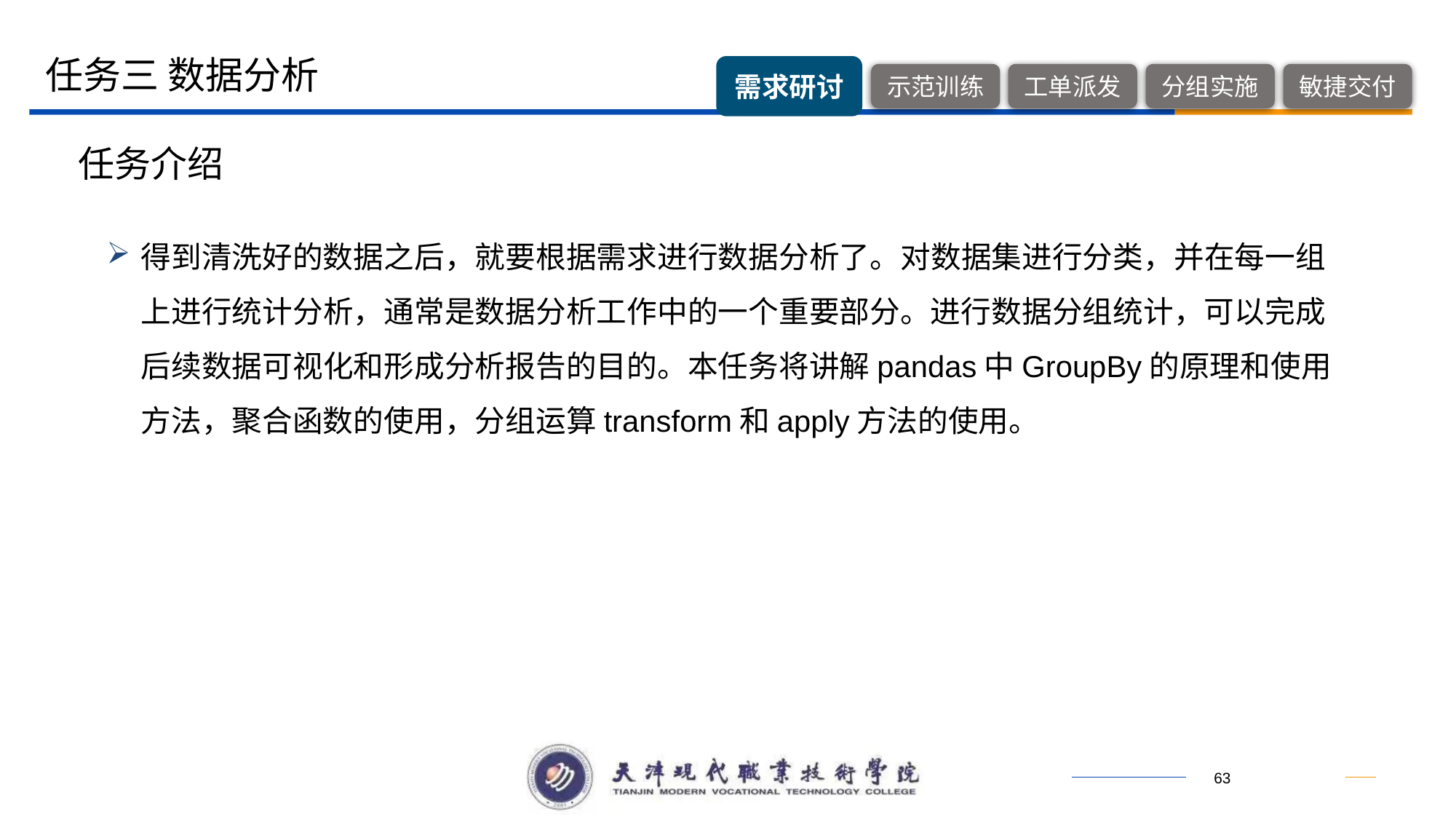

任务三 数据分析

任务介绍
得到清洗好的数据之后，就要根据需求进行数据分析了。对数据集进行分类，并在每一组上进行统计分析，通常是数据分析工作中的一个重要部分。进行数据分组统计，可以完成后续数据可视化和形成分析报告的目的。本任务将讲解pandas中GroupBy的原理和使用方法，聚合函数的使用，分组运算transform和apply方法的使用。